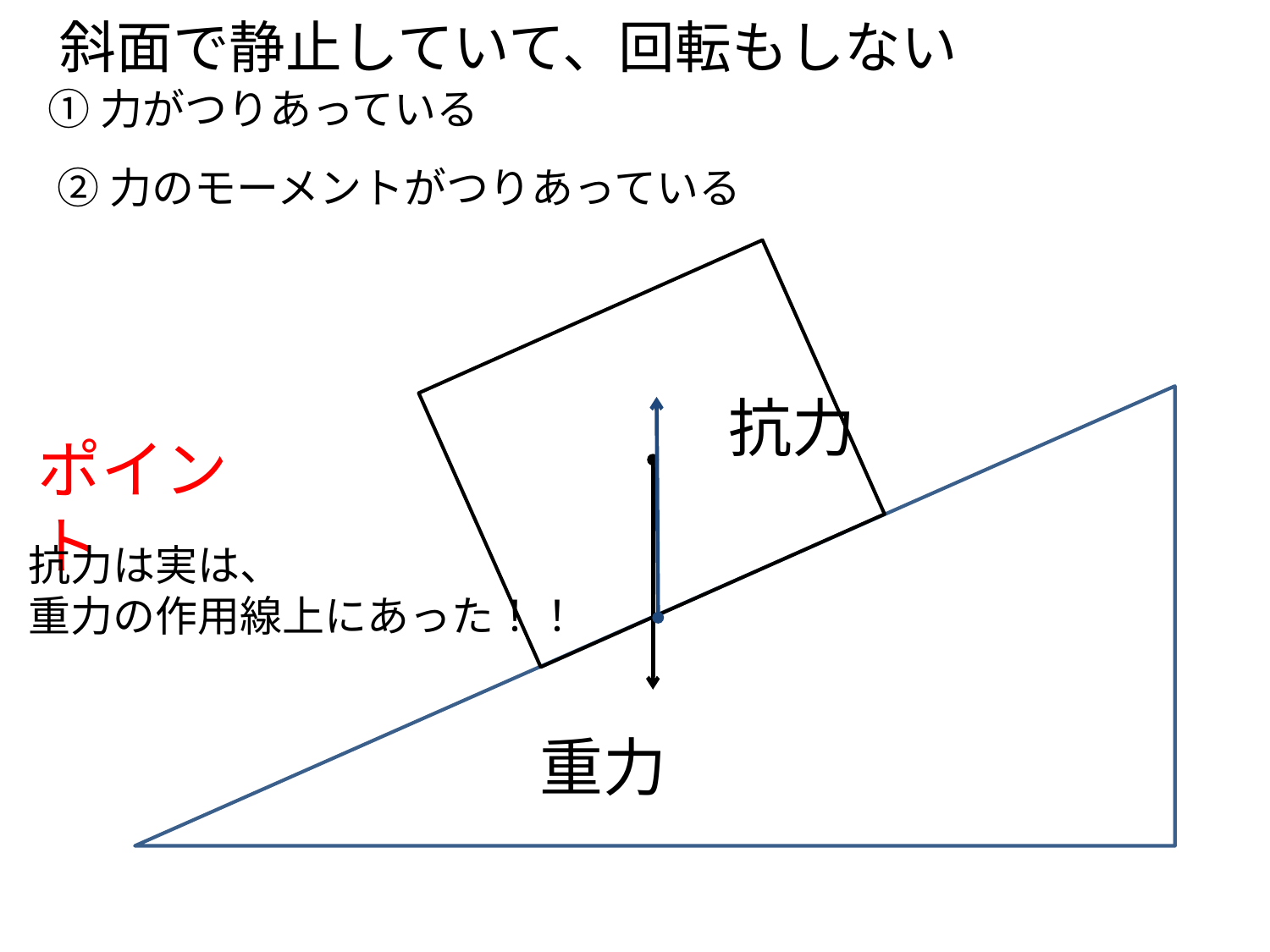

斜面で静止していて、回転もしない
①力がつりあっている
②力のモーメントがつりあっている

抗力

ポイント
抗力は実は、
重力の作用線上にあった！！
重力